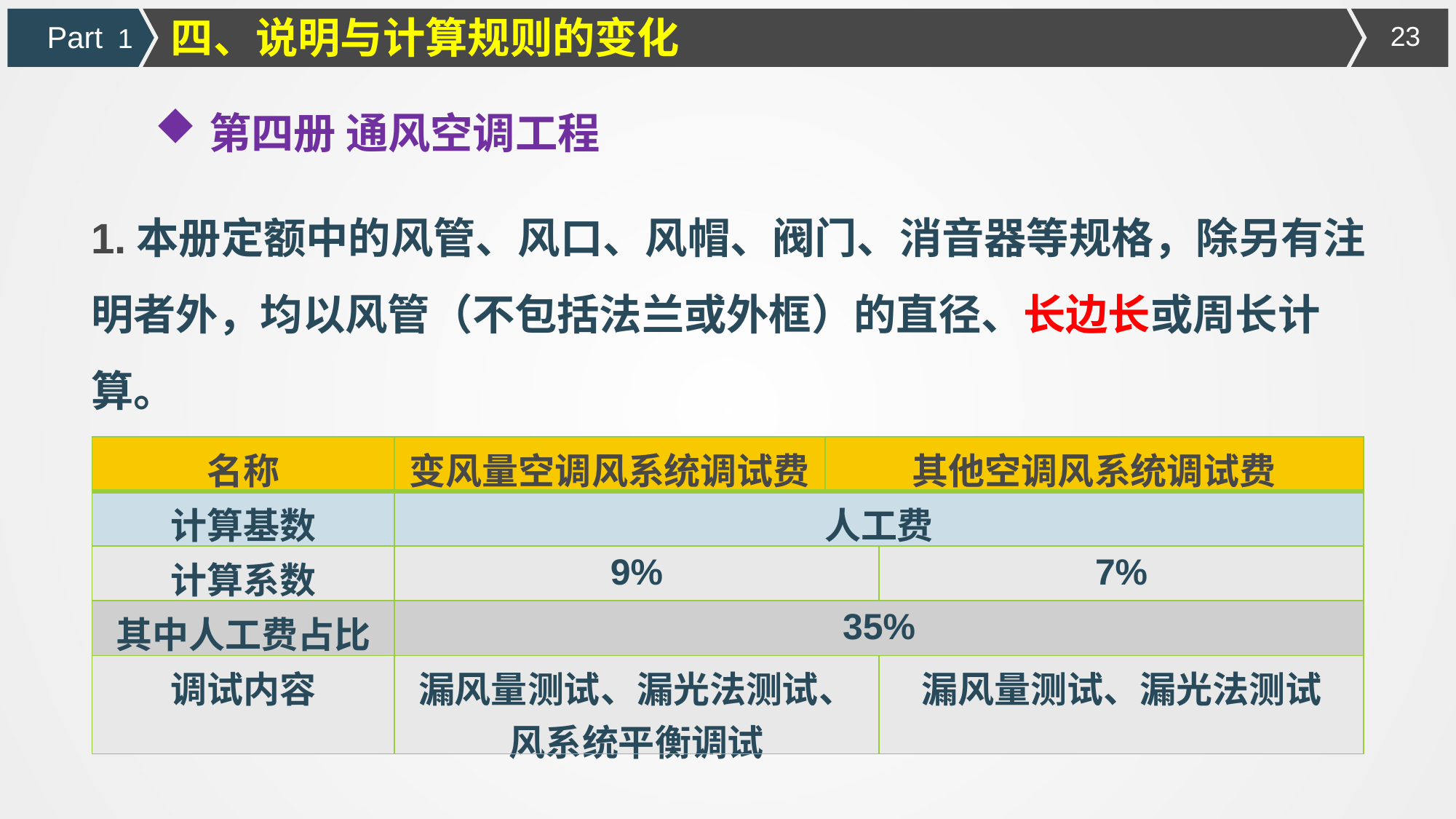

四、说明与计算规则的变化
Part  1
第四册 通风空调工程
1.本册定额中的风管、风口、风帽、阀门、消音器等规格，除另有注明者外，均以风管（不包括法兰或外框）的直径、长边长或周长计算。
2.系统调整费
| 名称 | 变风量空调风系统调试费 | 其他空调风系统调试费 |  |
| --- | --- | --- | --- |
| 计算基数 | 人工费 |  |  |
| 计算系数 | 9% |  | 7% |
| 其中人工费占比 | 35% |  |  |
| 调试内容 | 漏风量测试、漏光法测试、风系统平衡调试 |  | 漏风量测试、漏光法测试 |